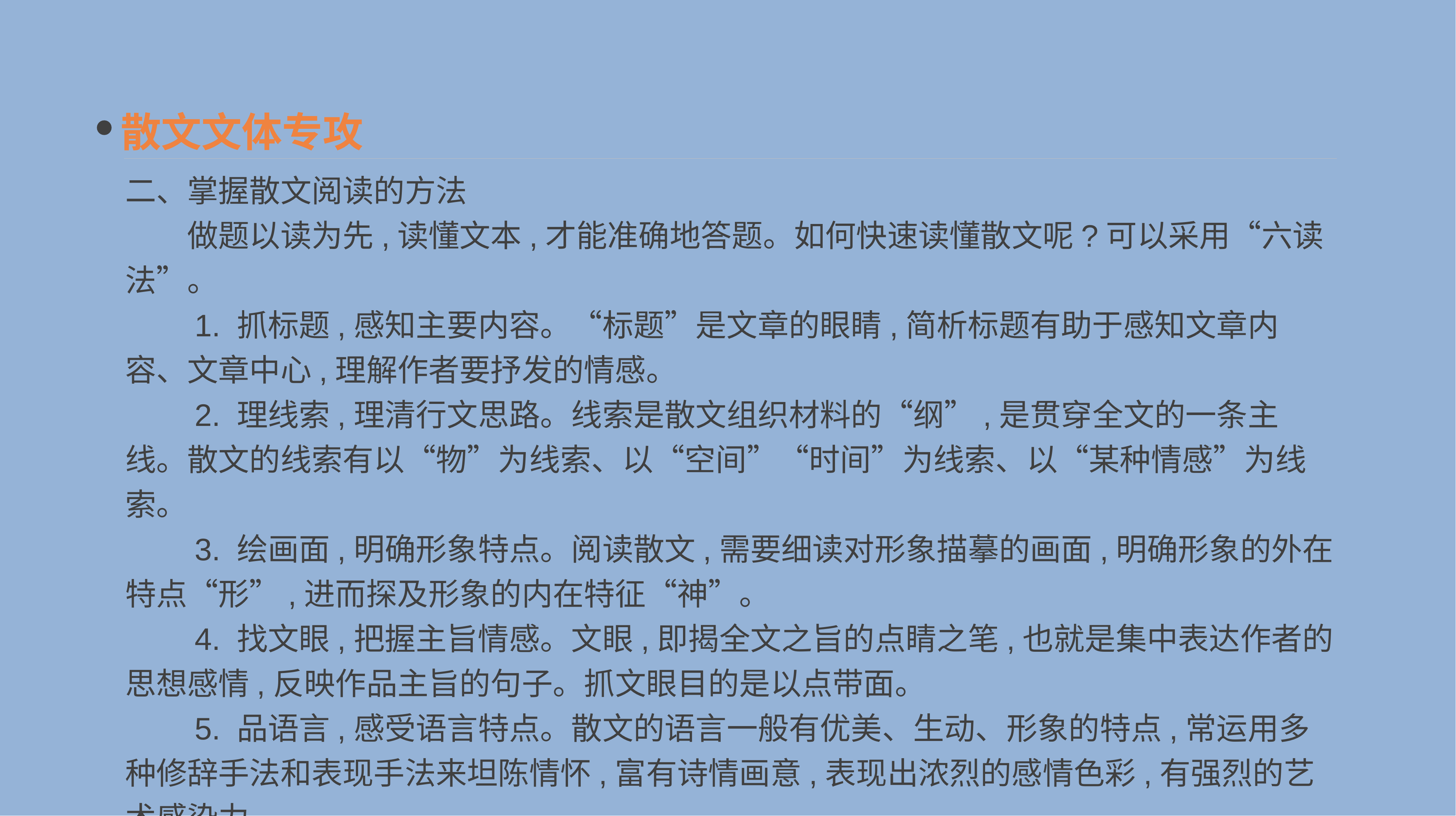

散文文体专攻

二、掌握散文阅读的方法
　　做题以读为先,读懂文本,才能准确地答题。如何快速读懂散文呢?可以采用“六读法”。
　　1. 抓标题,感知主要内容。“标题”是文章的眼睛,简析标题有助于感知文章内容、文章中心,理解作者要抒发的情感。
　　2. 理线索,理清行文思路。线索是散文组织材料的“纲”,是贯穿全文的一条主线。散文的线索有以“物”为线索、以“空间”“时间”为线索、以“某种情感”为线索。
　　3. 绘画面,明确形象特点。阅读散文,需要细读对形象描摹的画面,明确形象的外在特点“形”,进而探及形象的内在特征“神”。
　　4. 找文眼,把握主旨情感。文眼,即揭全文之旨的点睛之笔,也就是集中表达作者的思想感情,反映作品主旨的句子。抓文眼目的是以点带面。
　　5. 品语言,感受语言特点。散文的语言一般有优美、生动、形象的特点,常运用多种修辞手法和表现手法来坦陈情怀,富有诗情画意,表现出浓烈的感情色彩,有强烈的艺术感染力。